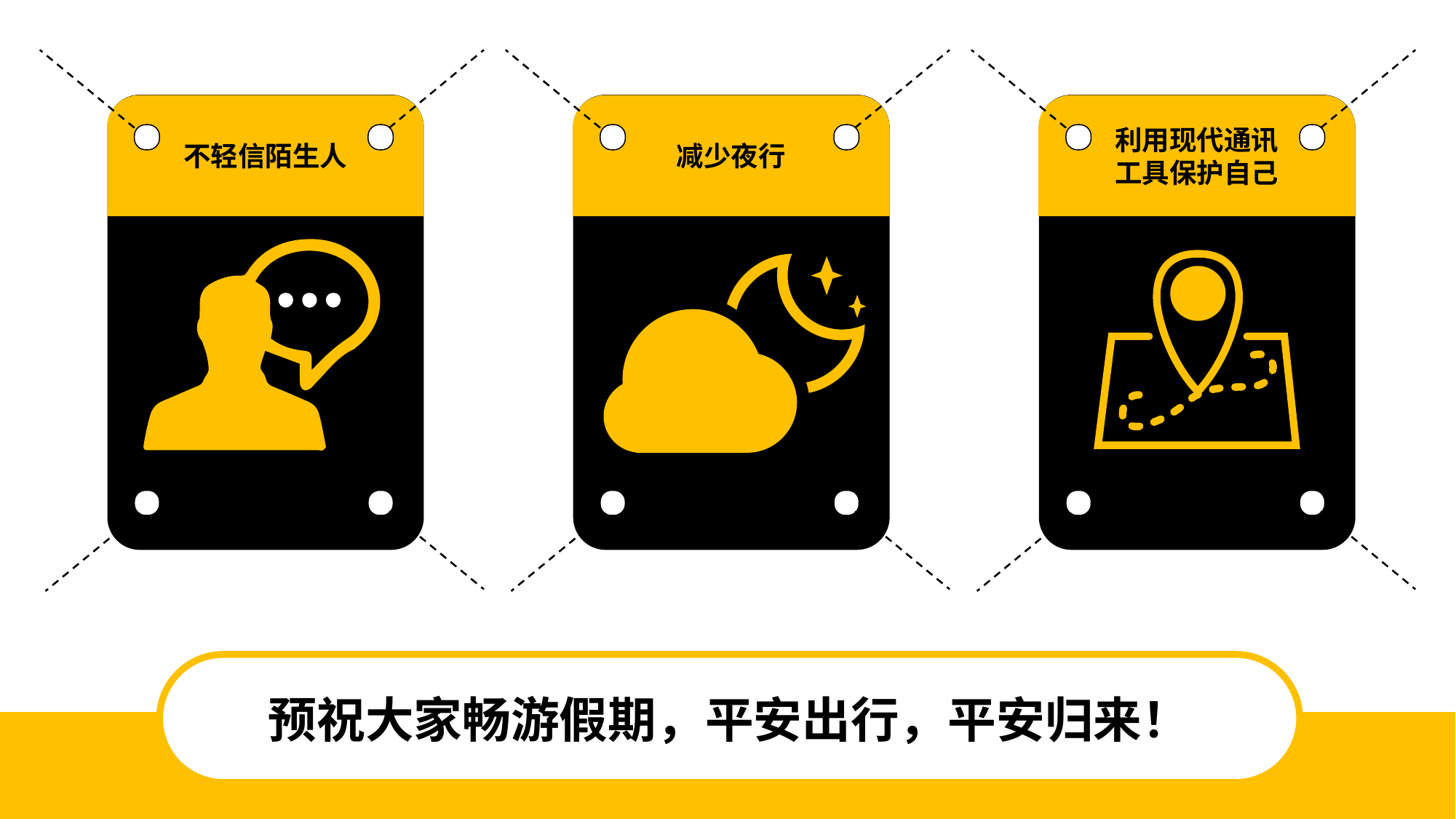

不轻信陌生人
减少夜行
利用现代通讯
工具保护自己

预祝大家畅游假期，平安出行，平安归来！